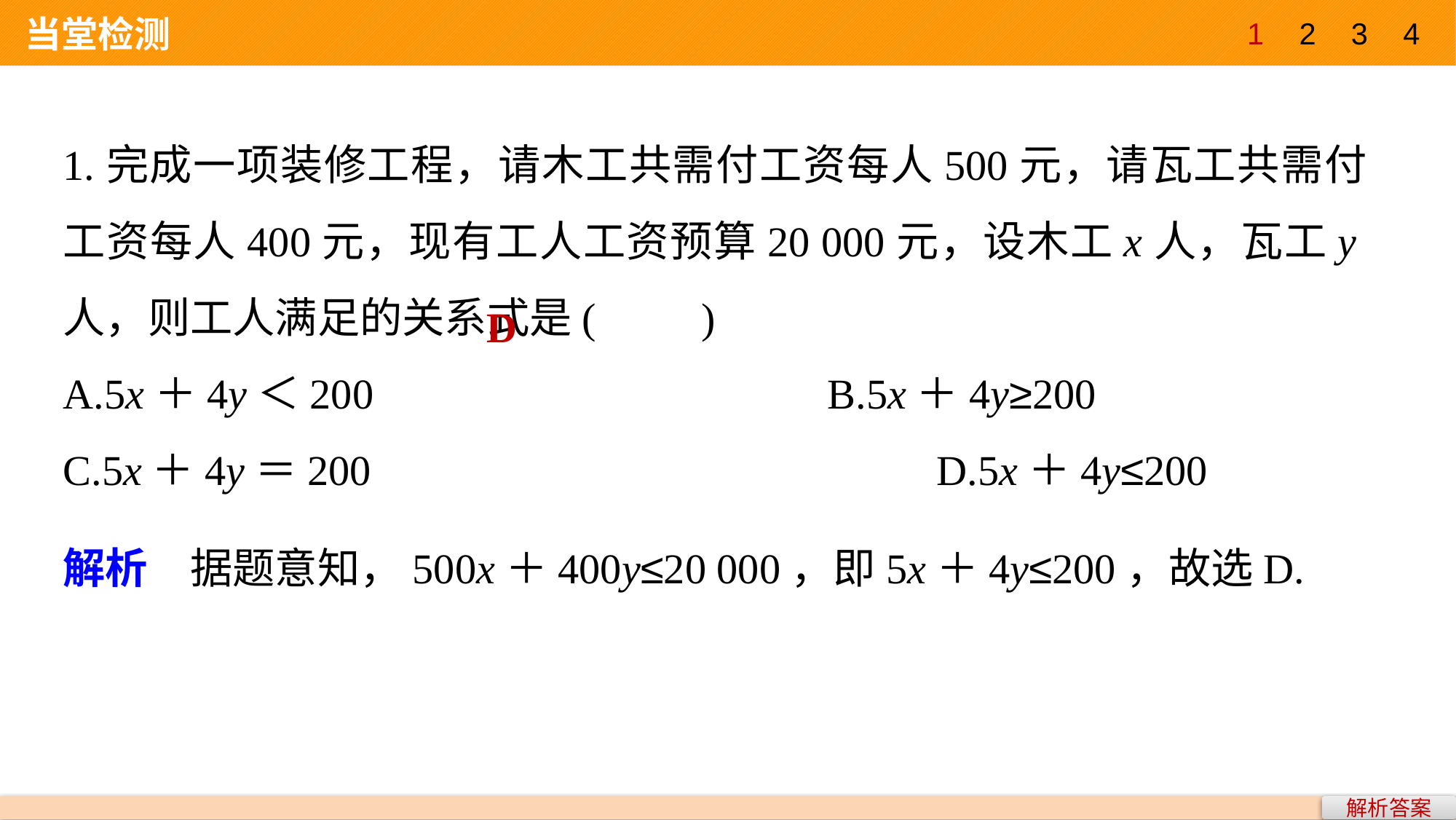

1
2
3
4
  当堂检测
1.完成一项装修工程，请木工共需付工资每人500元，请瓦工共需付工资每人400元，现有工人工资预算20 000元，设木工x人，瓦工y人，则工人满足的关系式是(　　)
A.5x＋4y＜200  			B.5x＋4y≥200
C.5x＋4y＝200  				D.5x＋4y≤200
D
解析　据题意知，500x＋400y≤20 000，即5x＋4y≤200，故选D.
解析答案